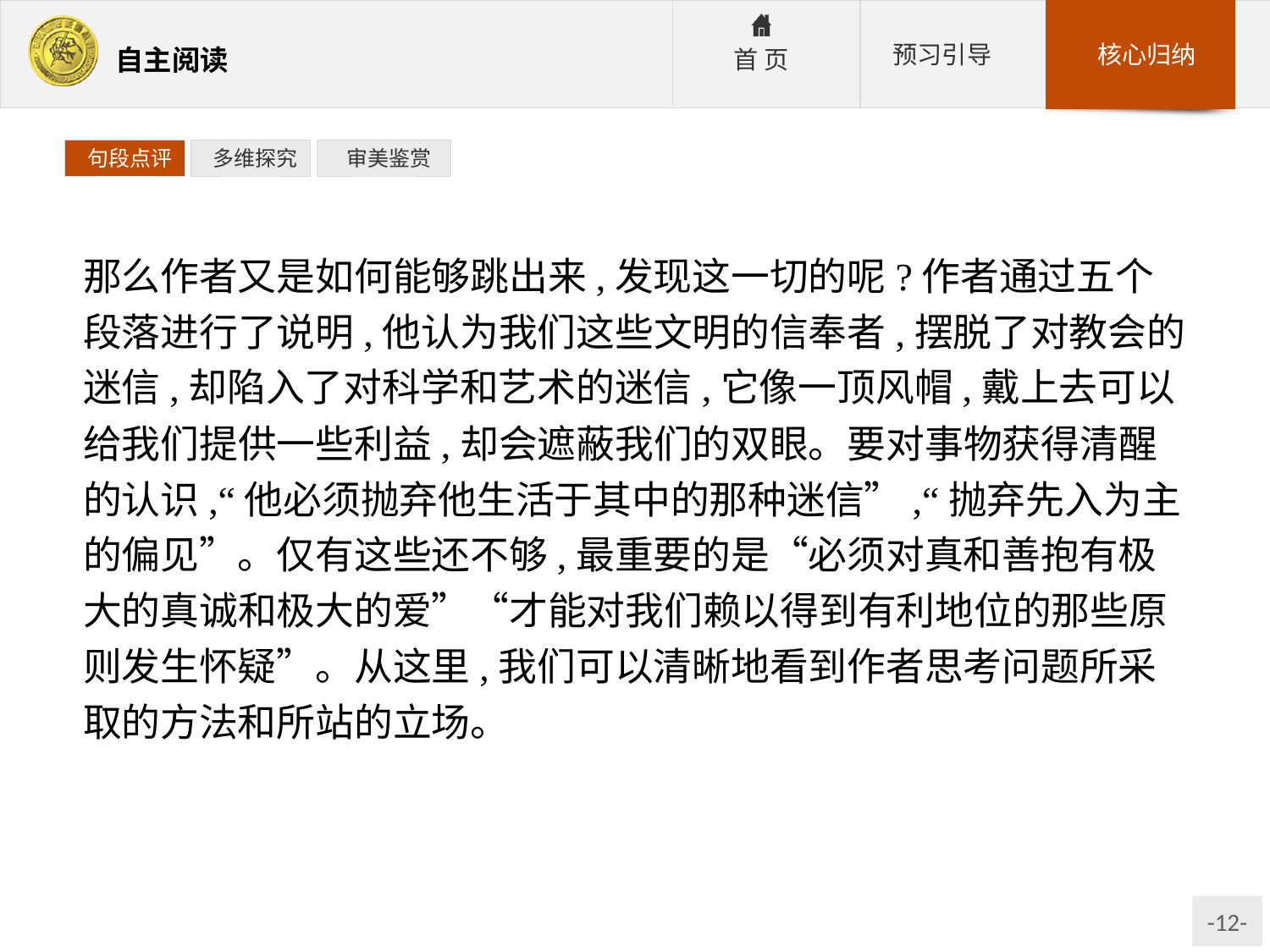

句段点评
 多维探究
 审美鉴赏
那么作者又是如何能够跳出来,发现这一切的呢?作者通过五个段落进行了说明,他认为我们这些文明的信奉者,摆脱了对教会的迷信,却陷入了对科学和艺术的迷信,它像一顶风帽,戴上去可以给我们提供一些利益,却会遮蔽我们的双眼。要对事物获得清醒的认识,“他必须抛弃他生活于其中的那种迷信”,“抛弃先入为主的偏见”。仅有这些还不够,最重要的是“必须对真和善抱有极大的真诚和极大的爱”“才能对我们赖以得到有利地位的那些原则发生怀疑”。从这里,我们可以清晰地看到作者思考问题所采取的方法和所站的立场。